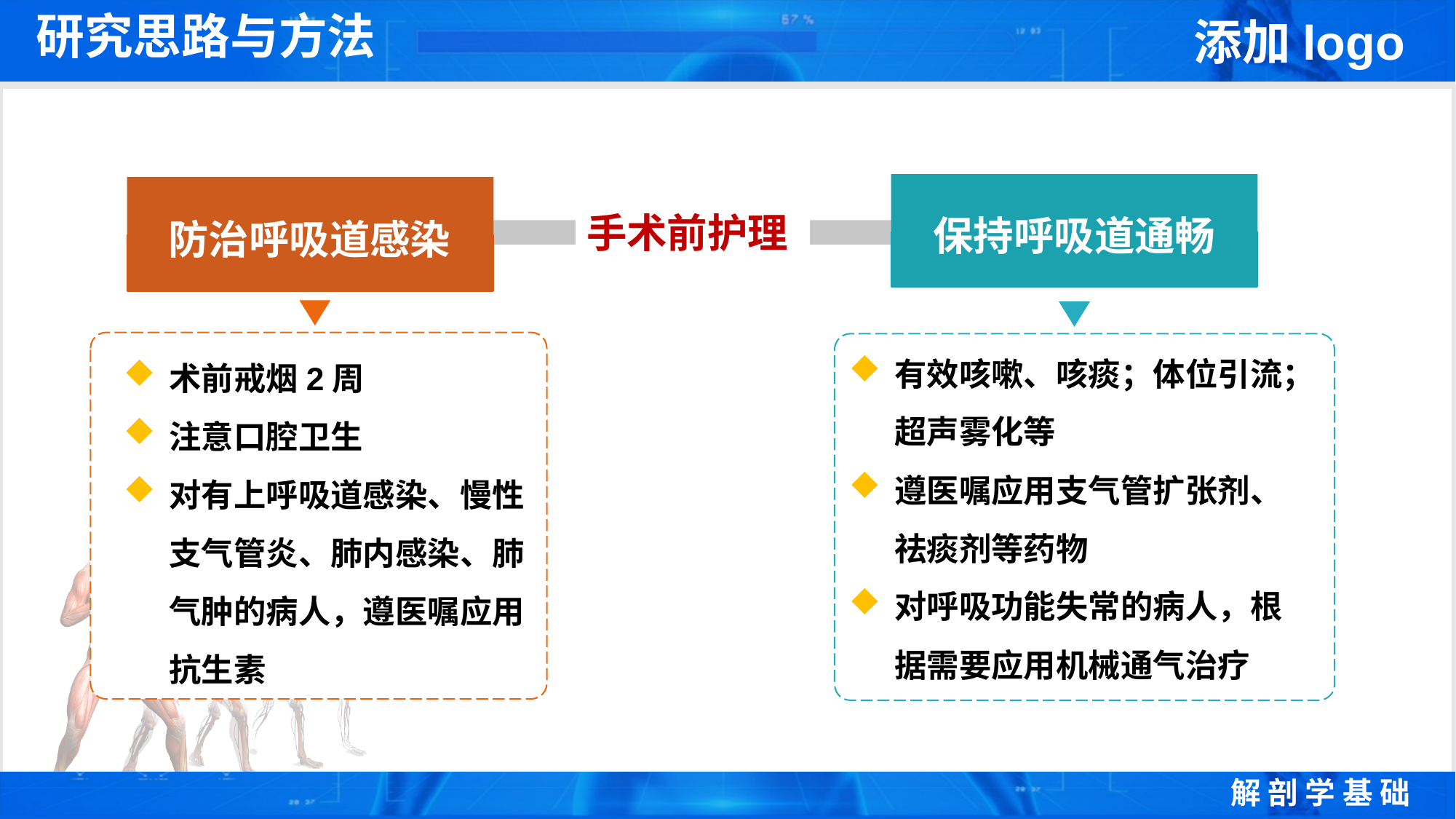

研究思路与方法

手术前护理

保持呼吸道通畅

防治呼吸道感染

有效咳嗽、咳痰；体位引流；超声雾化等
遵医嘱应用支气管扩张剂、祛痰剂等药物
对呼吸功能失常的病人，根据需要应用机械通气治疗

术前戒烟2周
注意口腔卫生
对有上呼吸道感染、慢性支气管炎、肺内感染、肺气肿的病人，遵医嘱应用抗生素